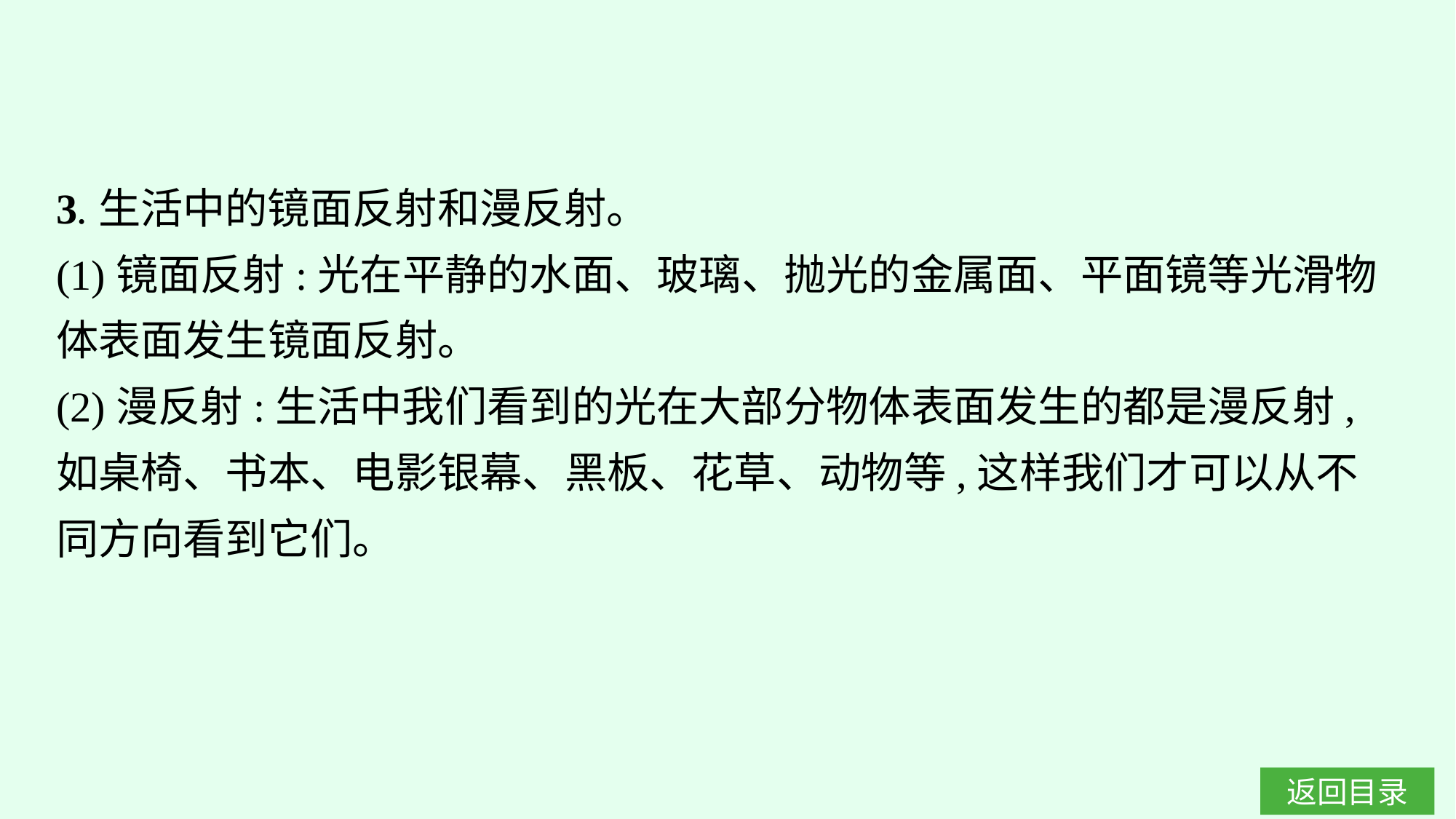

3.生活中的镜面反射和漫反射。
(1)镜面反射:光在平静的水面、玻璃、抛光的金属面、平面镜等光滑物体表面发生镜面反射。
(2)漫反射:生活中我们看到的光在大部分物体表面发生的都是漫反射,如桌椅、书本、电影银幕、黑板、花草、动物等,这样我们才可以从不同方向看到它们。